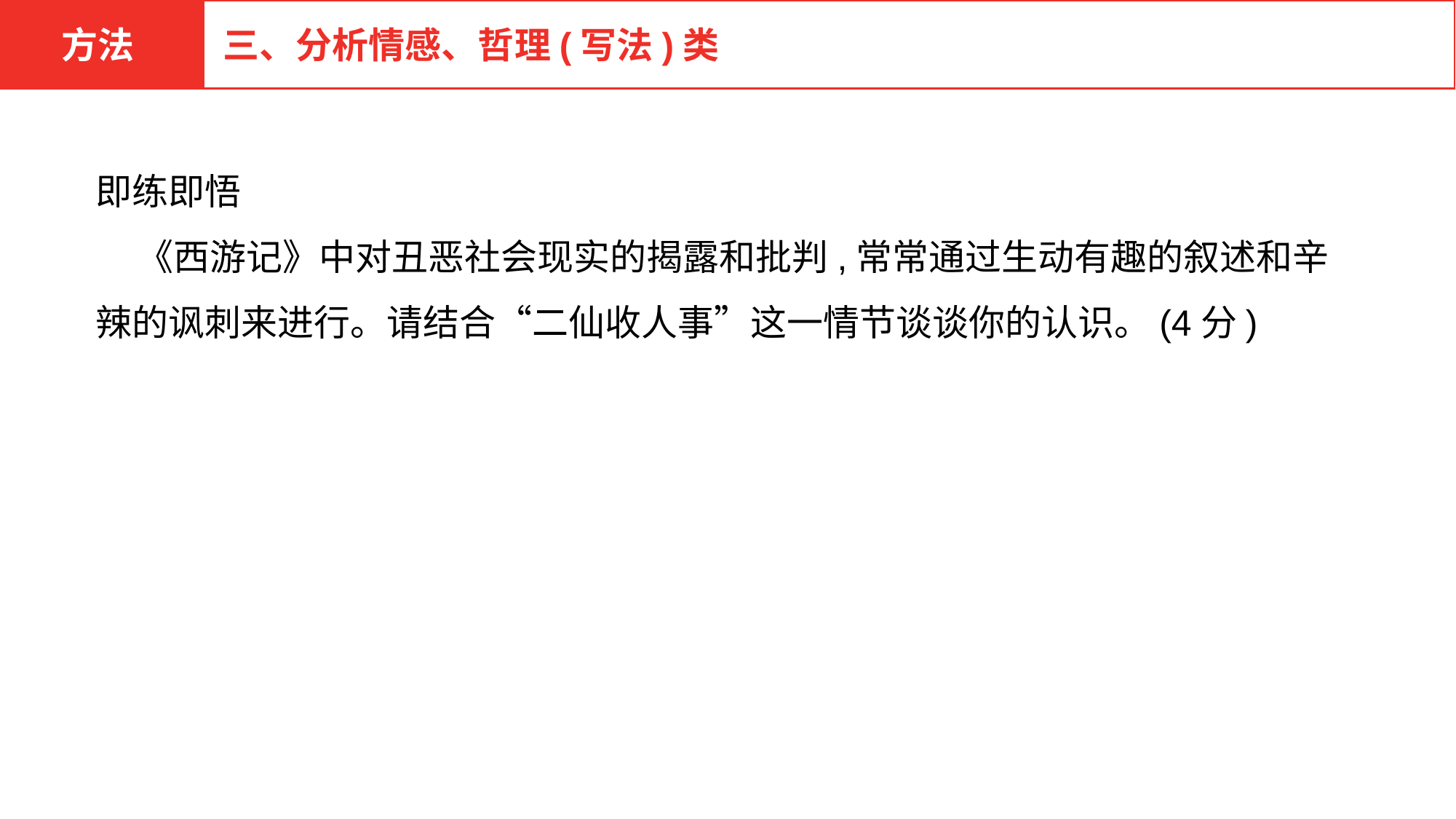

方法
三、分析情感、哲理(写法)类
即练即悟
    《西游记》中对丑恶社会现实的揭露和批判,常常通过生动有趣的叙述和辛辣的讽刺来进行。请结合“二仙收人事”这一情节谈谈你的认识。(4分)